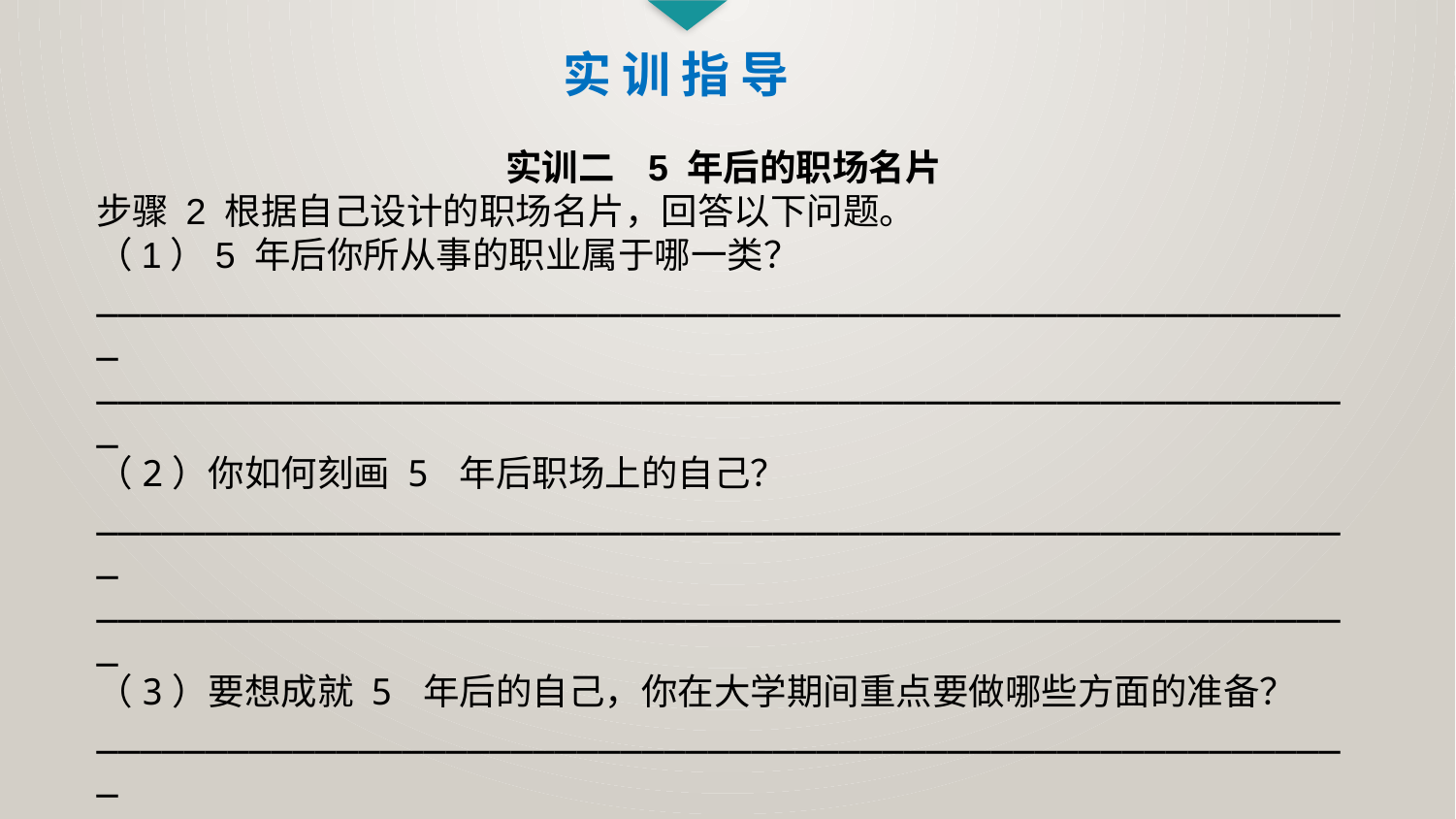

实 训 指 导
实训二   5 年后的职场名片
步骤 2 根据自己设计的职场名片，回答以下问题。
（1）5 年后你所从事的职业属于哪一类？
__________________________________________________________
__________________________________________________________
（2）你如何刻画 5 年后职场上的自己？
__________________________________________________________
__________________________________________________________
（3）要想成就 5 年后的自己，你在大学期间重点要做哪些方面的准备？
__________________________________________________________
__________________________________________________________
步骤 3 想一想：为自己树立 5 年后的职业理想，是否有助于你在大学期间提升自我管理能力？
__________________________________________________________
__________________________________________________________
103